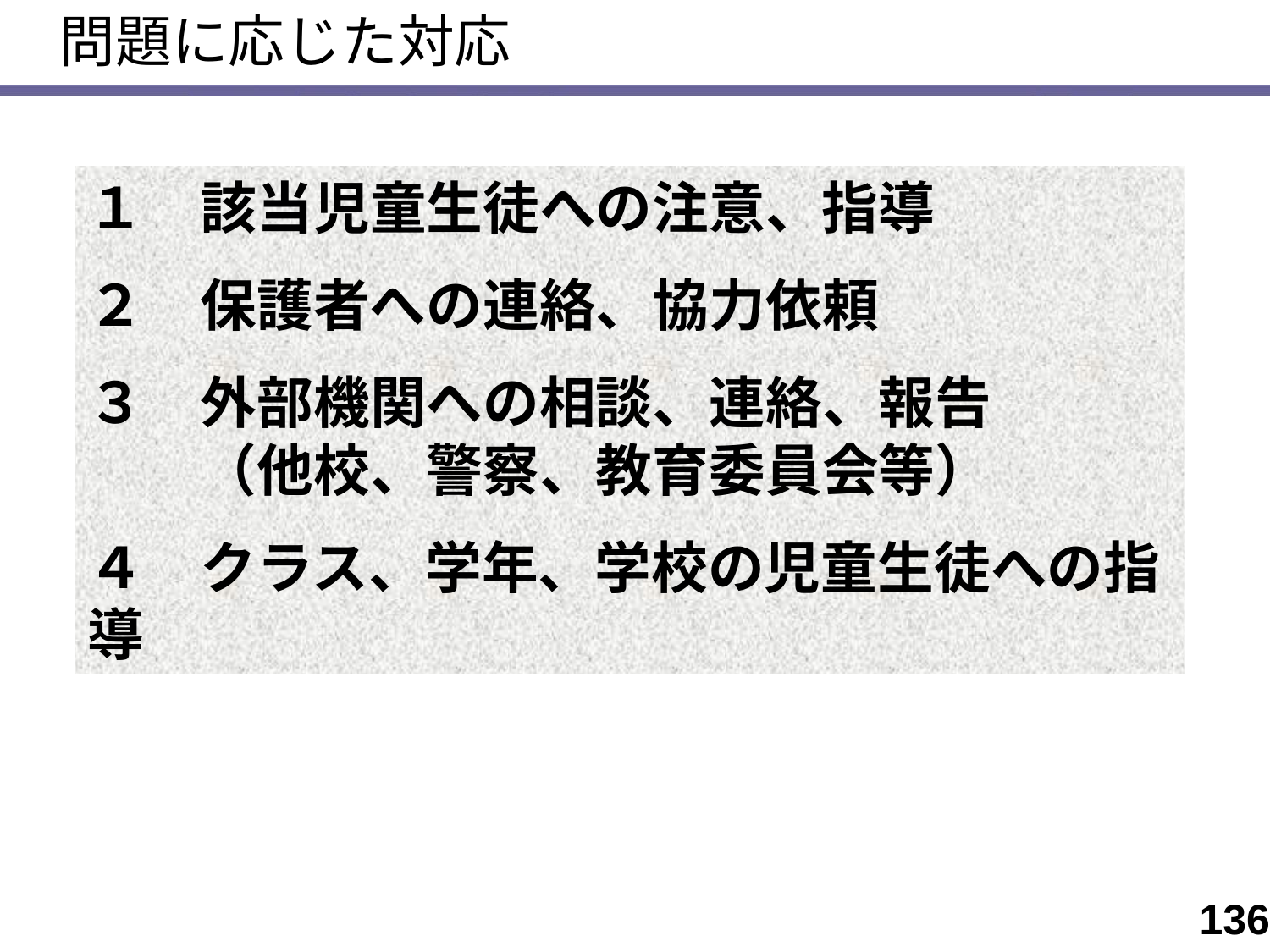

問題に応じた対応
１　該当児童生徒への注意、指導

２　保護者への連絡、協力依頼

３　外部機関への相談、連絡、報告
　　（他校、警察、教育委員会等）

４　クラス、学年、学校の児童生徒への指導
136